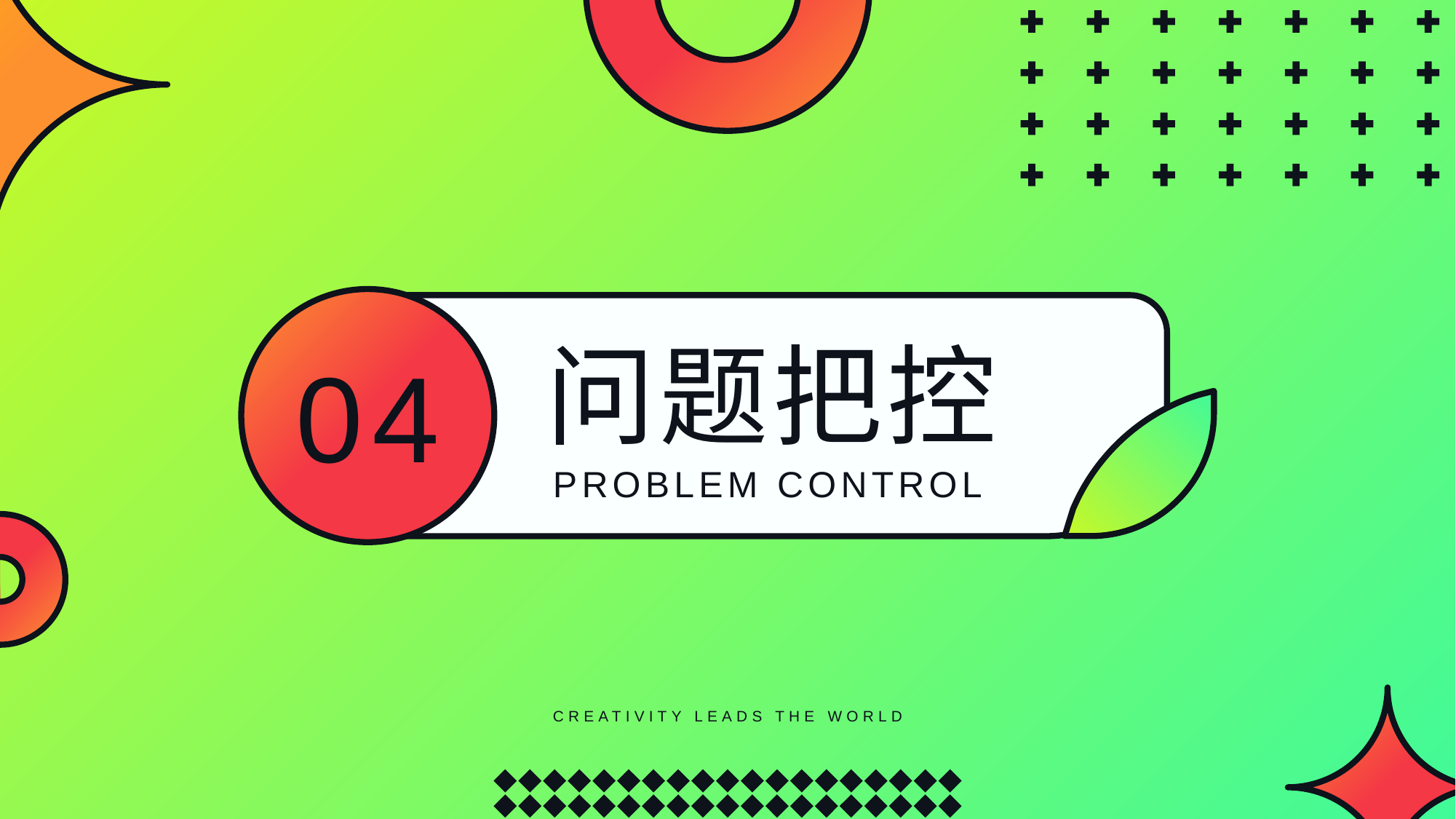

问题把控
04
PROBLEM CONTROL
CREATIVITY LEADS THE WORLD